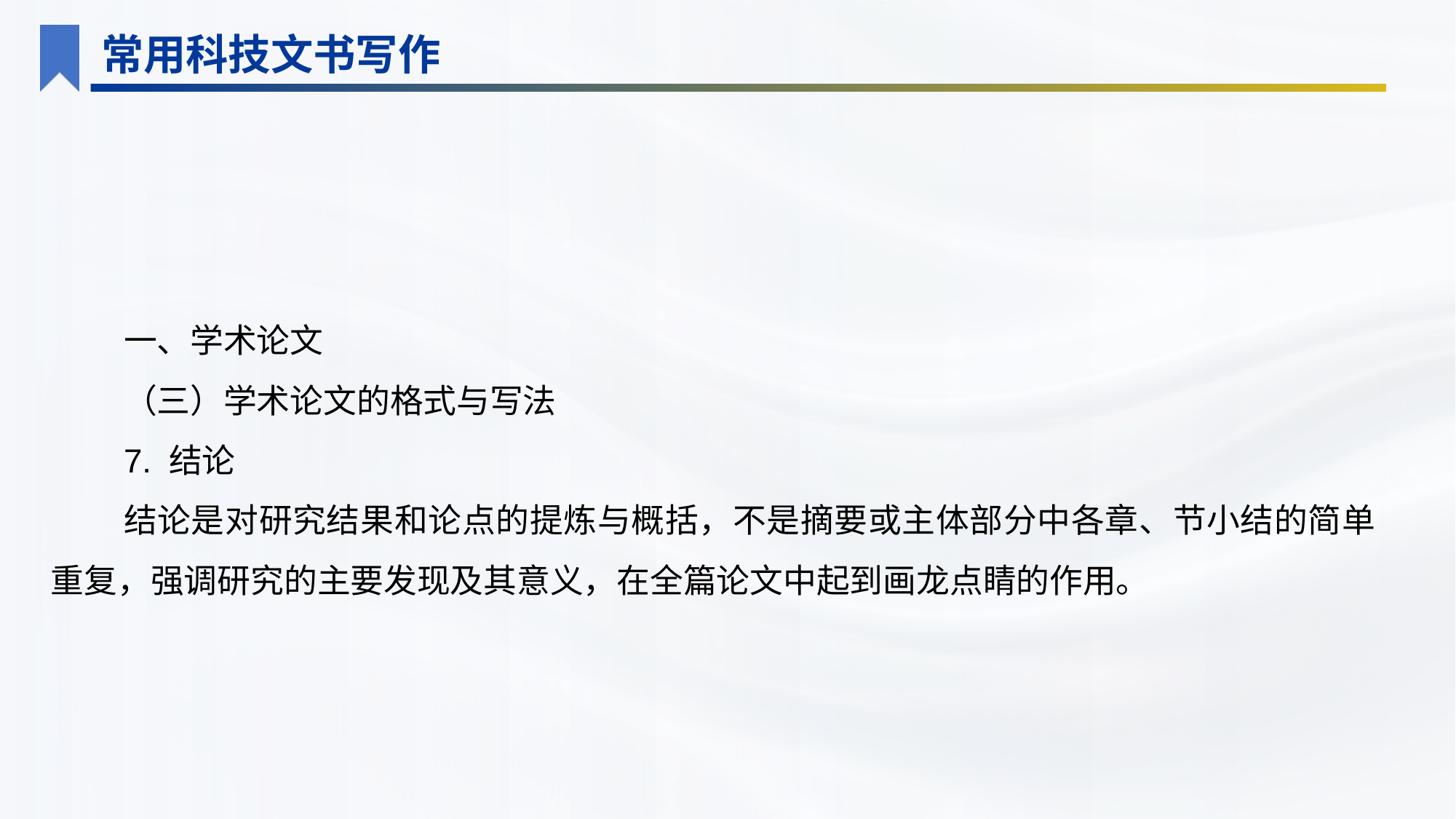

常用科技文书写作
一、学术论文
（三）学术论文的格式与写法
7. 结论
结论是对研究结果和论点的提炼与概括，不是摘要或主体部分中各章、节小结的简单重复，强调研究的主要发现及其意义，在全篇论文中起到画龙点睛的作用。